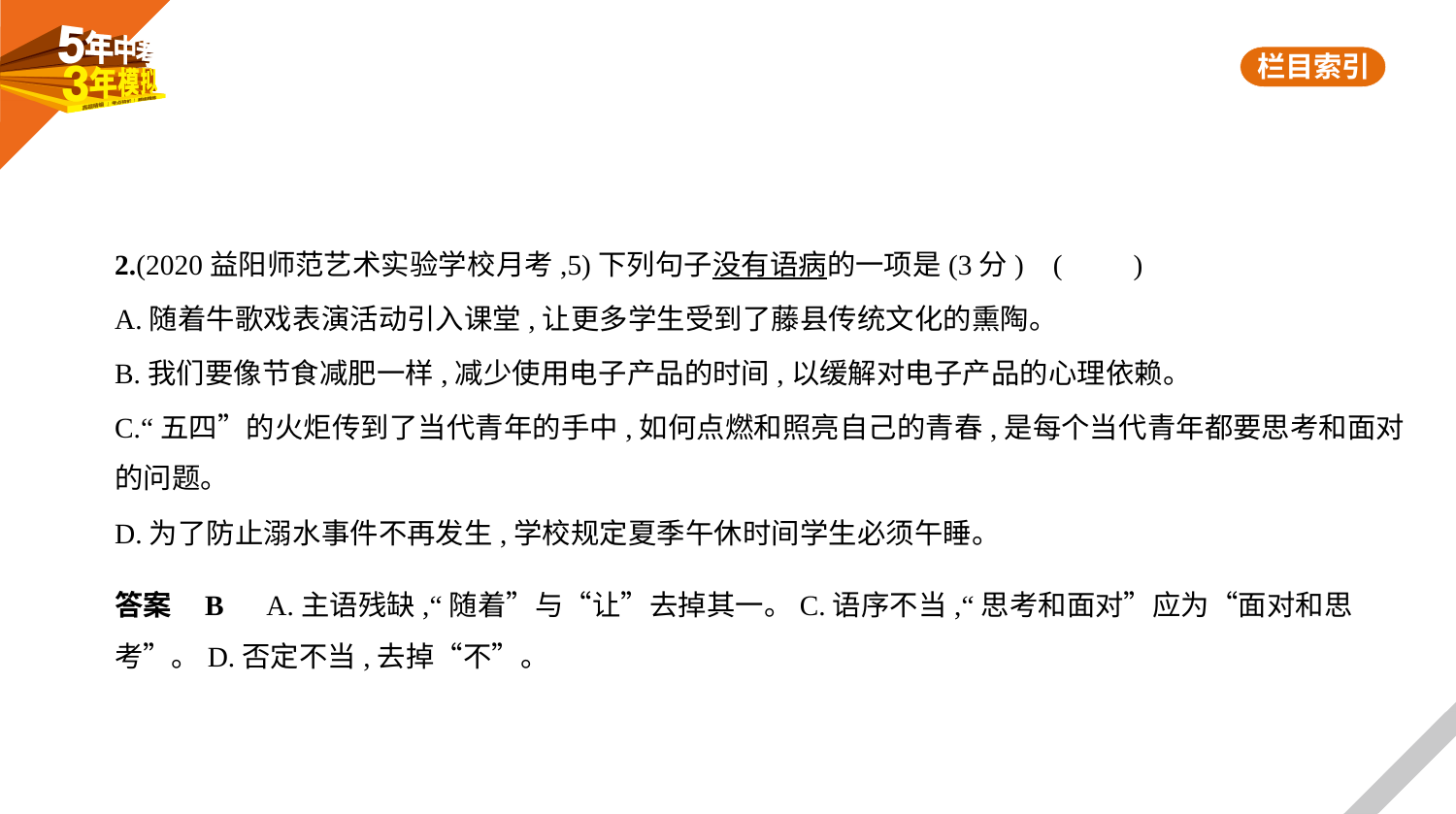

2.(2020益阳师范艺术实验学校月考,5)下列句子没有语病的一项是(3分) (　　)
A.随着牛歌戏表演活动引入课堂,让更多学生受到了藤县传统文化的熏陶。
B.我们要像节食减肥一样,减少使用电子产品的时间,以缓解对电子产品的心理依赖。
C.“五四”的火炬传到了当代青年的手中,如何点燃和照亮自己的青春,是每个当代青年都要思考和面对
的问题。
D.为了防止溺水事件不再发生,学校规定夏季午休时间学生必须午睡。
答案    B　A.主语残缺,“随着”与“让”去掉其一。C.语序不当,“思考和面对”应为“面对和思
考”。D.否定不当,去掉“不”。